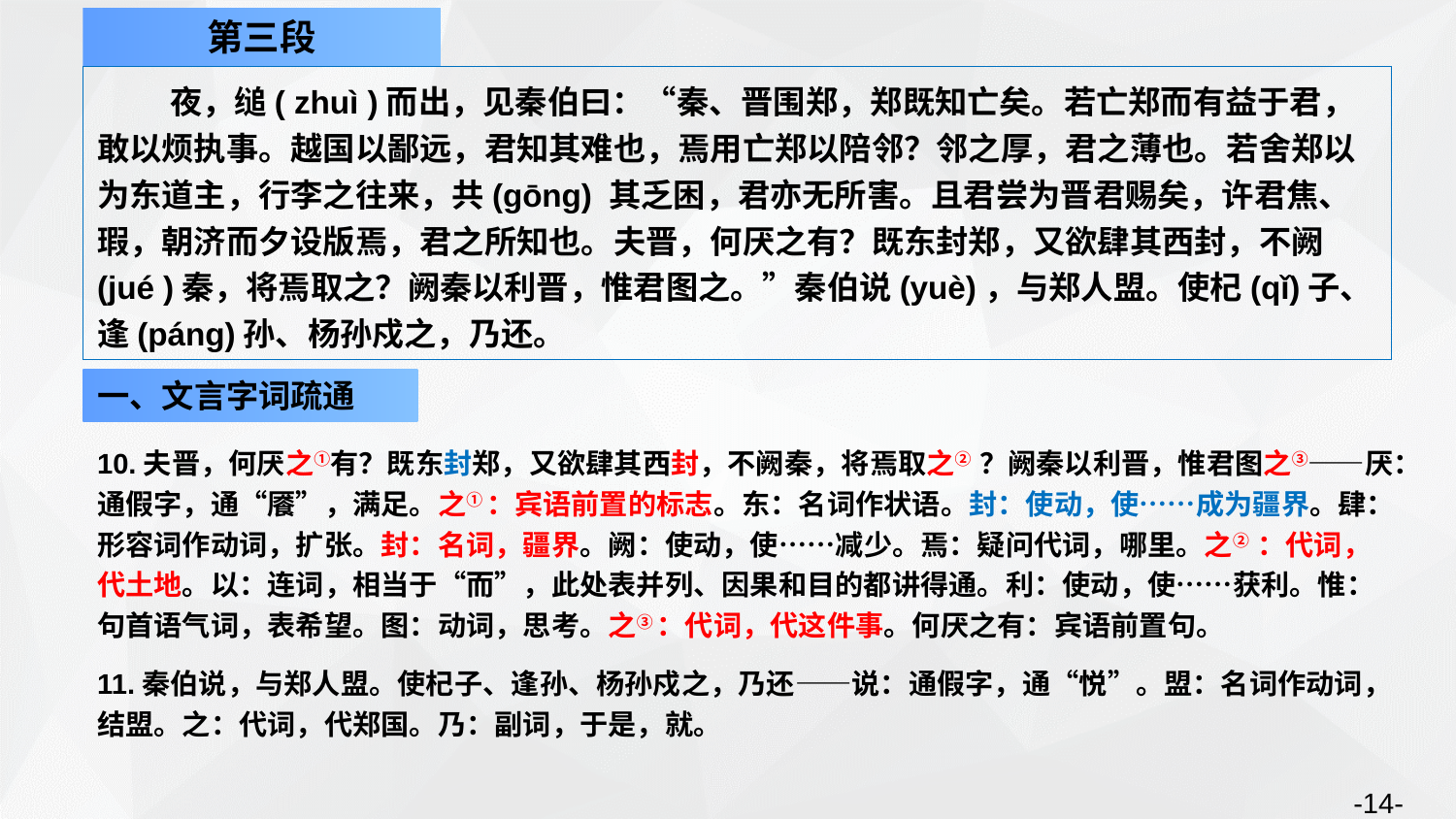

第三段
夜，缒( zhuì )而出，见秦伯曰：“秦、晋围郑，郑既知亡矣。若亡郑而有益于君，敢以烦执事。越国以鄙远，君知其难也，焉用亡郑以陪邻？邻之厚，君之薄也。若舍郑以为东道主，行李之往来，共(gōng) 其乏困，君亦无所害。且君尝为晋君赐矣，许君焦、瑕，朝济而夕设版焉，君之所知也。夫晋，何厌之有？既东封郑，又欲肆其西封，不阙(jué )秦，将焉取之？阙秦以利晋，惟君图之。”秦伯说(yuè)，与郑人盟。使杞(qǐ)子、逢(páng)孙、杨孙戍之，乃还。
一、文言字词疏通
10.夫晋，何厌之①有？既东封郑，又欲肆其西封，不阙秦，将焉取之② ？阙秦以利晋，惟君图之③——厌：通假字，通“餍”，满足。之① ：宾语前置的标志。东：名词作状语。封：使动，使……成为疆界。肆：形容词作动词，扩张。封：名词，疆界。阙：使动，使……减少。焉：疑问代词，哪里。之② ：代词，代土地。以：连词，相当于“而”，此处表并列、因果和目的都讲得通。利：使动，使……获利。惟：句首语气词，表希望。图：动词，思考。之③ ：代词，代这件事。何厌之有：宾语前置句。
11.秦伯说，与郑人盟。使杞子、逢孙、杨孙戍之，乃还——说：通假字，通“悦”。盟：名词作动词，结盟。之：代词，代郑国。乃：副词，于是，就。
-14-